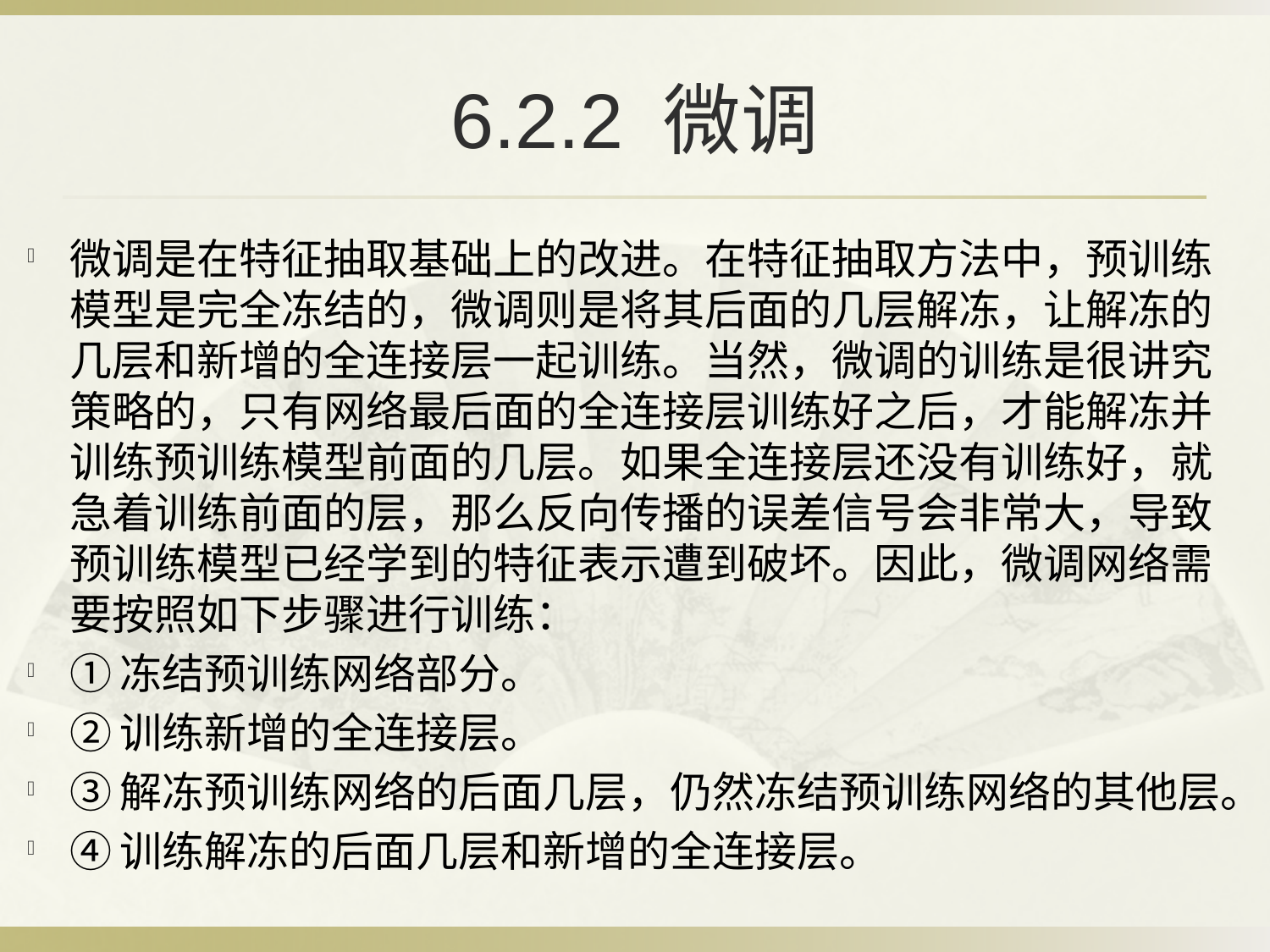

# 6.2.2 微调
微调是在特征抽取基础上的改进。在特征抽取方法中，预训练模型是完全冻结的，微调则是将其后面的几层解冻，让解冻的几层和新增的全连接层一起训练。当然，微调的训练是很讲究策略的，只有网络最后面的全连接层训练好之后，才能解冻并训练预训练模型前面的几层。如果全连接层还没有训练好，就急着训练前面的层，那么反向传播的误差信号会非常大，导致预训练模型已经学到的特征表示遭到破坏。因此，微调网络需要按照如下步骤进行训练：
①冻结预训练网络部分。
②训练新增的全连接层。
③解冻预训练网络的后面几层，仍然冻结预训练网络的其他层。
④训练解冻的后面几层和新增的全连接层。